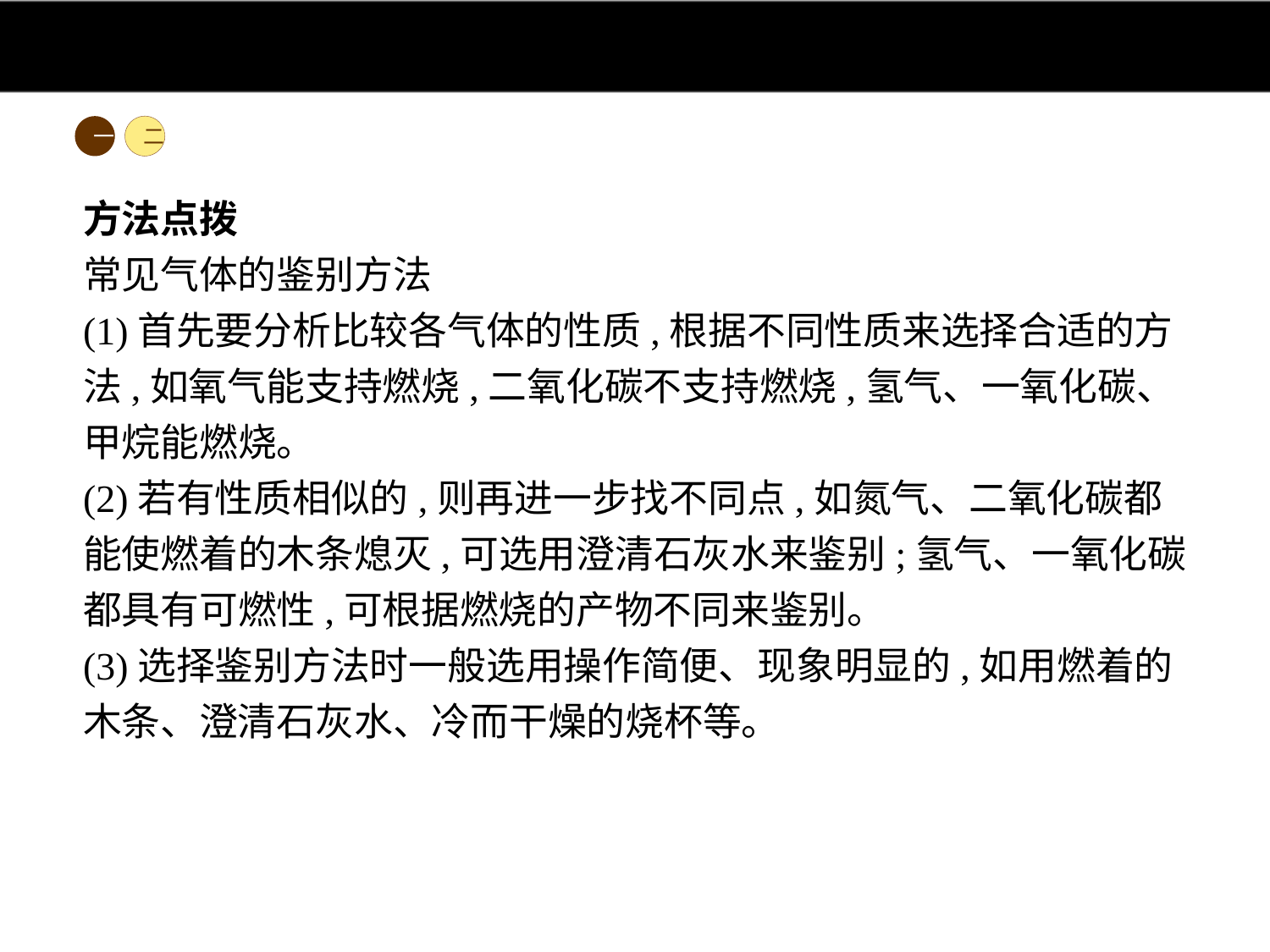

一
二
方法点拨
常见气体的鉴别方法
(1)首先要分析比较各气体的性质,根据不同性质来选择合适的方法,如氧气能支持燃烧,二氧化碳不支持燃烧,氢气、一氧化碳、甲烷能燃烧。
(2)若有性质相似的,则再进一步找不同点,如氮气、二氧化碳都能使燃着的木条熄灭,可选用澄清石灰水来鉴别;氢气、一氧化碳都具有可燃性,可根据燃烧的产物不同来鉴别。
(3)选择鉴别方法时一般选用操作简便、现象明显的,如用燃着的木条、澄清石灰水、冷而干燥的烧杯等。